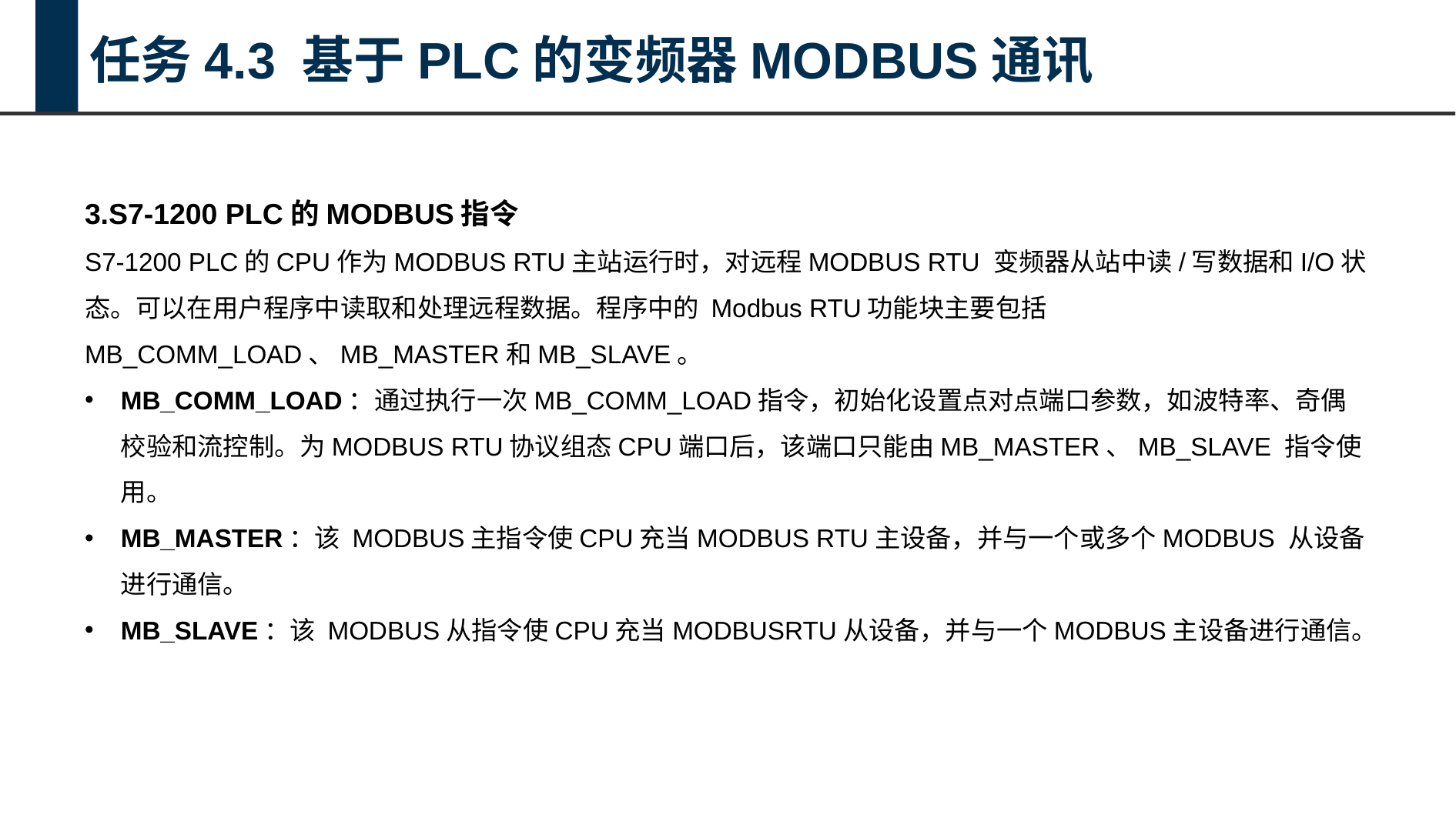

任务4.3 基于PLC的变频器MODBUS通讯
3.S7-1200 PLC的MODBUS指令
S7-1200 PLC的CPU作为MODBUS RTU主站运行时，对远程MODBUS RTU 变频器从站中读/写数据和I/O状态。可以在用户程序中读取和处理远程数据。程序中的 Modbus RTU功能块主要包括MB_COMM_LOAD、MB_MASTER和MB_SLAVE。
MB_COMM_LOAD：通过执行一次MB_COMM_LOAD指令，初始化设置点对点端口参数，如波特率、奇偶校验和流控制。为MODBUS RTU协议组态CPU端口后，该端口只能由MB_MASTER、MB_SLAVE 指令使用。
MB_MASTER：该 MODBUS主指令使CPU充当MODBUS RTU主设备，并与一个或多个MODBUS 从设备进行通信。
MB_SLAVE：该 MODBUS从指令使CPU充当MODBUSRTU从设备，并与一个MODBUS主设备进行通信。